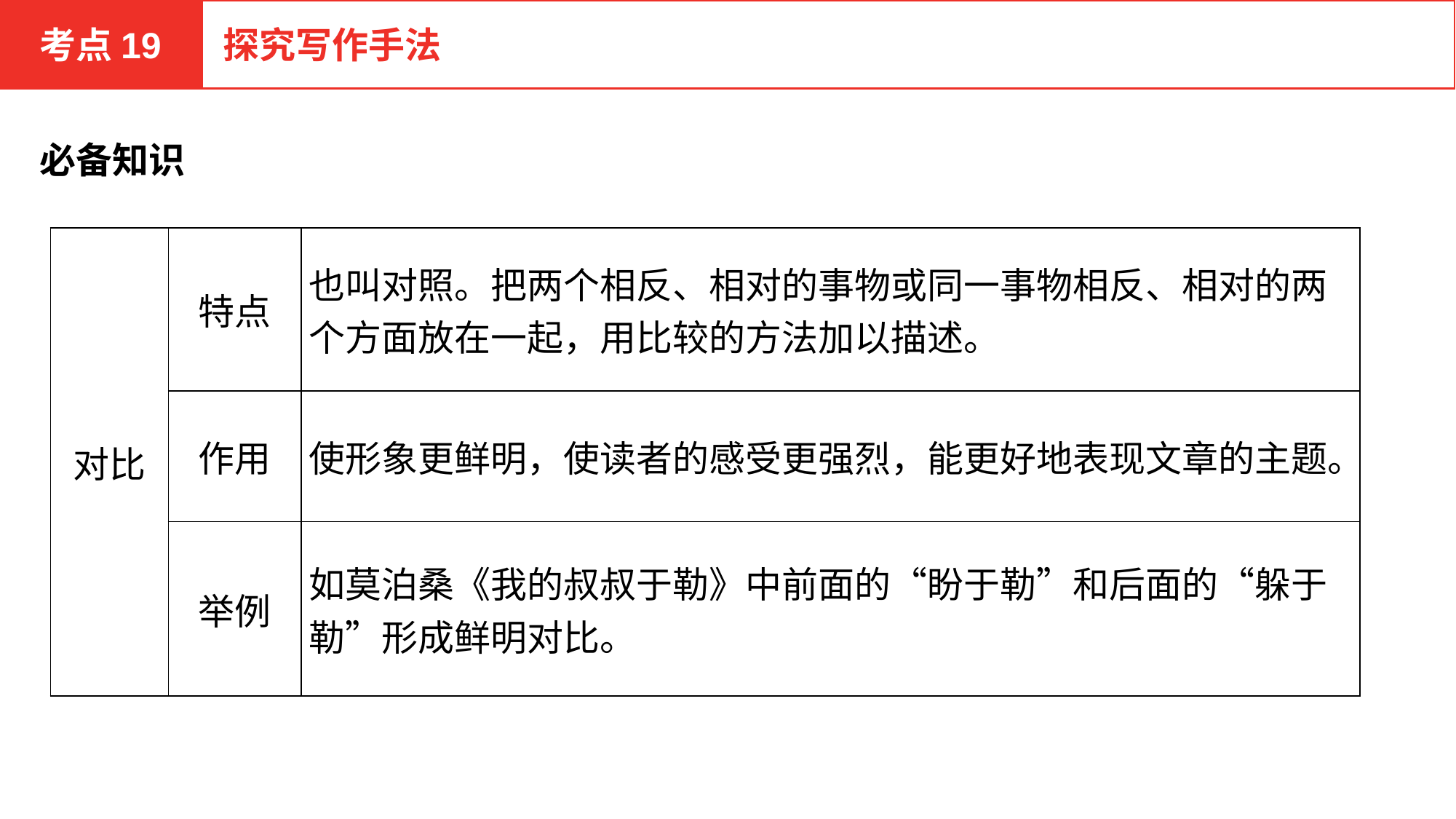

考点19
探究写作手法
必备知识

| 对比 | 特点 | 也叫对照。把两个相反、相对的事物或同一事物相反、相对的两个方面放在一起，用比较的方法加以描述。 |
| --- | --- | --- |
|  | 作用 | 使形象更鲜明，使读者的感受更强烈，能更好地表现文章的主题。 |
|  | 举例 | 如莫泊桑《我的叔叔于勒》中前面的“盼于勒”和后面的“躲于勒”形成鲜明对比。 |